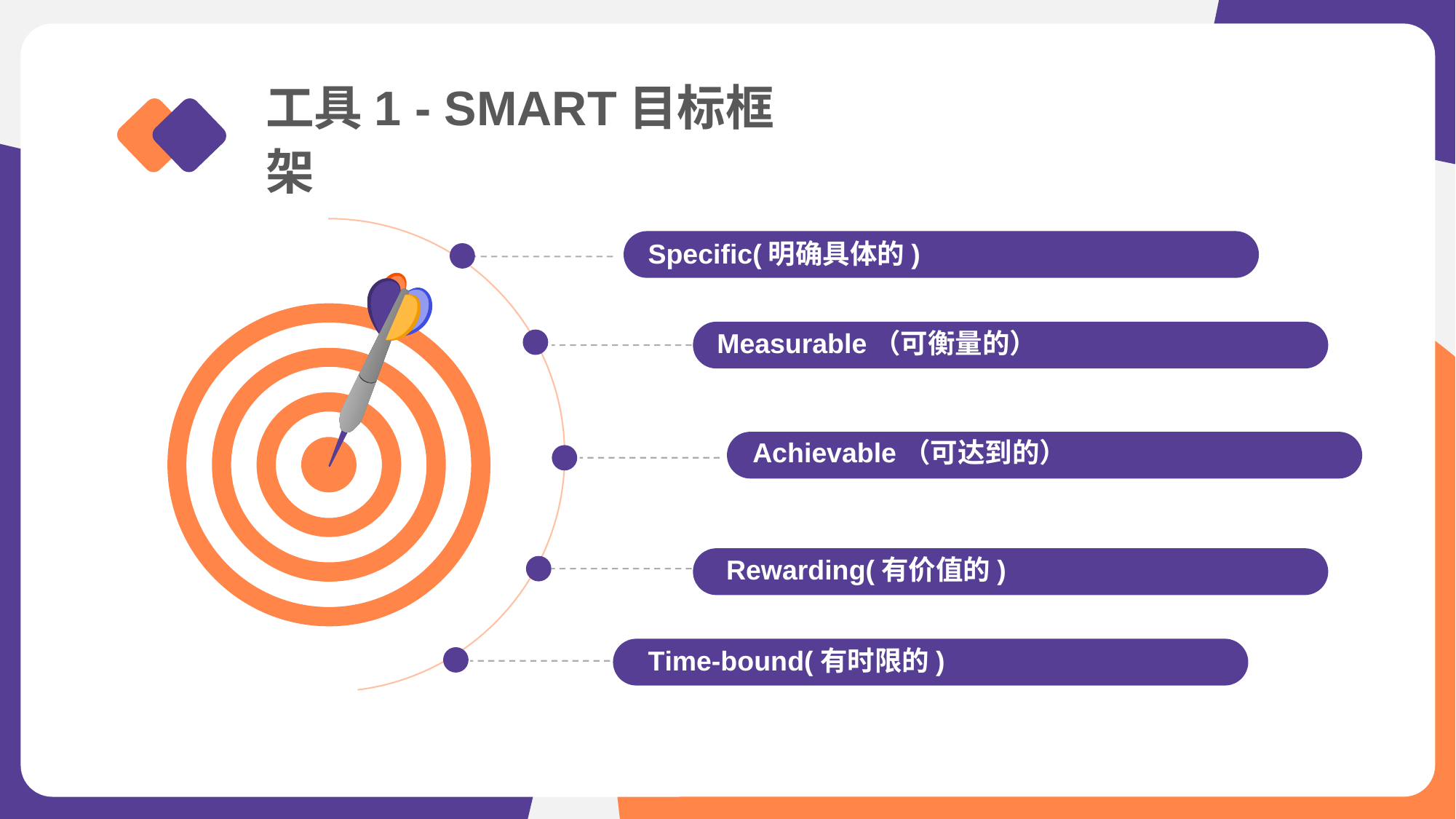

工具1 - SMART目标框架

Specific(明确具体的)

Measurable（可衡量的）

Achievable（可达到的）

Rewarding(有价值的)

Time-bound(有时限的)